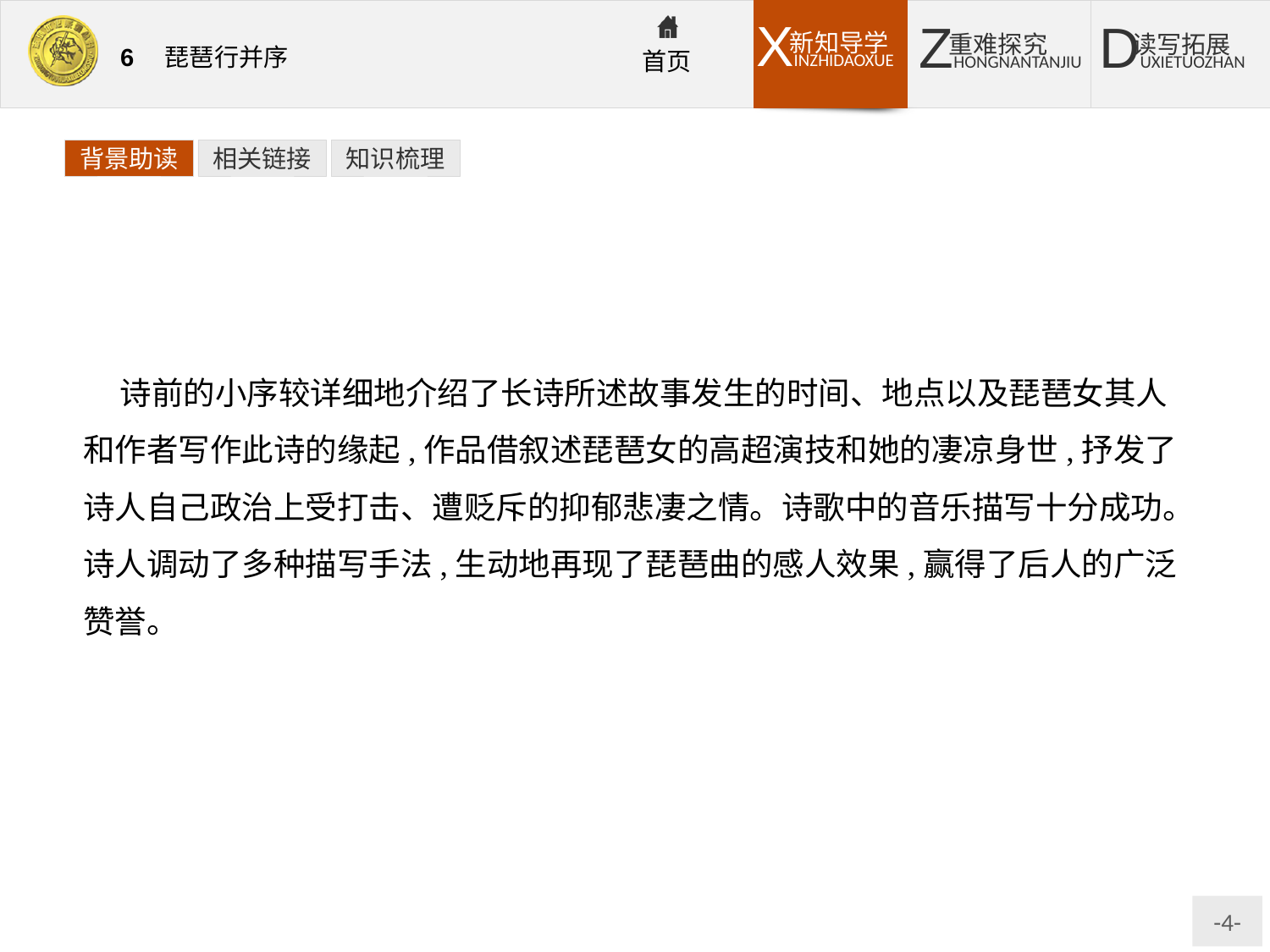

背景助读
相关链接
知识梳理
诗前的小序较详细地介绍了长诗所述故事发生的时间、地点以及琵琶女其人和作者写作此诗的缘起,作品借叙述琵琶女的高超演技和她的凄凉身世,抒发了诗人自己政治上受打击、遭贬斥的抑郁悲凄之情。诗歌中的音乐描写十分成功。诗人调动了多种描写手法,生动地再现了琵琶曲的感人效果,赢得了后人的广泛赞誉。